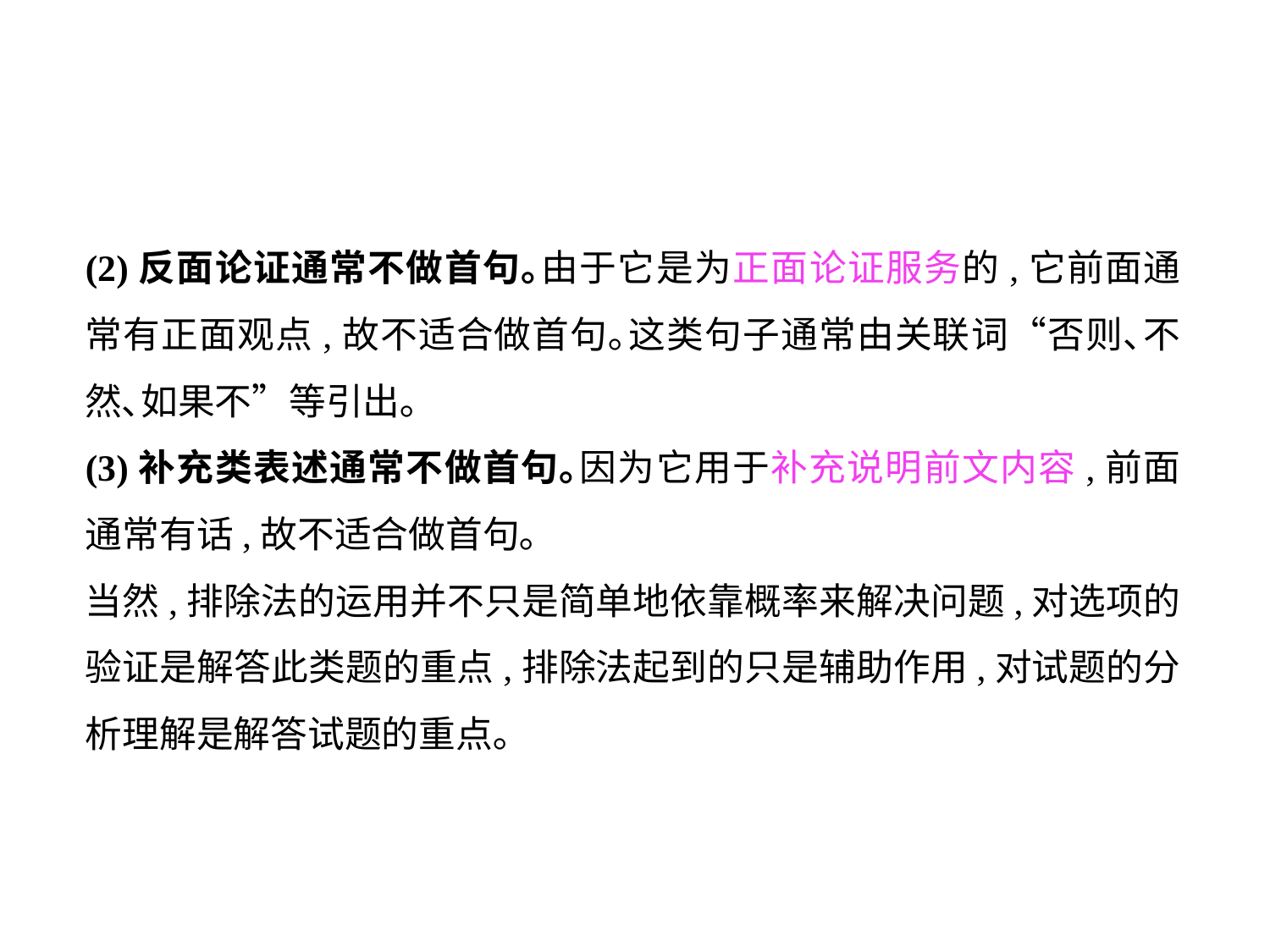

(2)反面论证通常不做首句｡由于它是为正面论证服务的,它前面通常有正面观点,故不适合做首句｡这类句子通常由关联词“否则､不然､如果不”等引出｡
(3)补充类表述通常不做首句｡因为它用于补充说明前文内容,前面通常有话,故不适合做首句｡
当然,排除法的运用并不只是简单地依靠概率来解决问题,对选项的验证是解答此类题的重点,排除法起到的只是辅助作用,对试题的分析理解是解答试题的重点｡